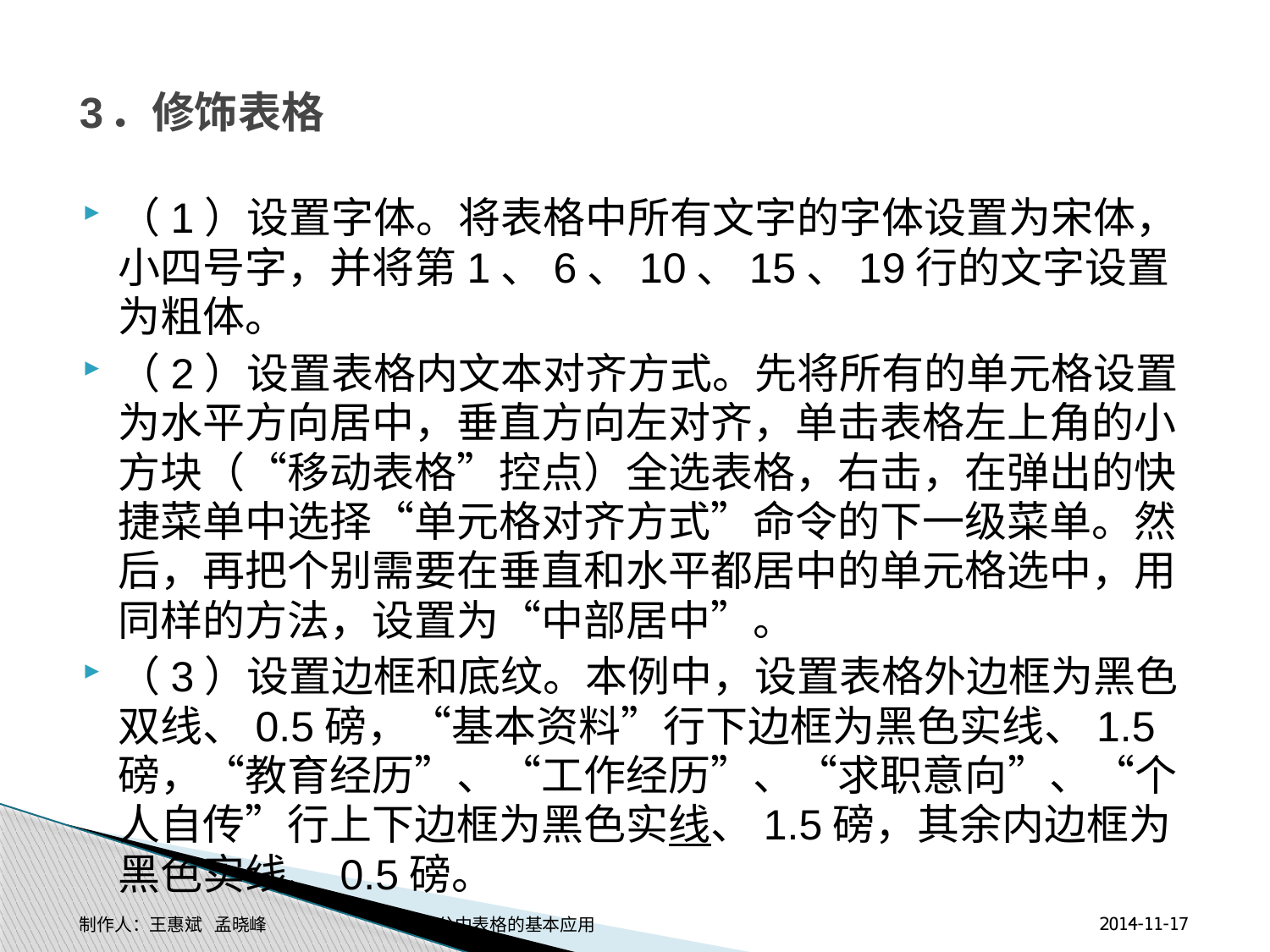

# 3．修饰表格
（1）设置字体。将表格中所有文字的字体设置为宋体，小四号字，并将第1、6、10、15、19行的文字设置为粗体。
（2）设置表格内文本对齐方式。先将所有的单元格设置为水平方向居中，垂直方向左对齐，单击表格左上角的小方块（“移动表格”控点）全选表格，右击，在弹出的快捷菜单中选择“单元格对齐方式”命令的下一级菜单。然后，再把个别需要在垂直和水平都居中的单元格选中，用同样的方法，设置为“中部居中”。
（3）设置边框和底纹。本例中，设置表格外边框为黑色双线、0.5磅，“基本资料”行下边框为黑色实线、1.5磅，“教育经历”、“工作经历”、“求职意向”、“个人自传”行上下边框为黑色实线、1.5磅，其余内边框为黑色实线、0.5磅。

2014-11-17
制作人：王惠斌   孟晓峰                                      办公中表格的基本应用